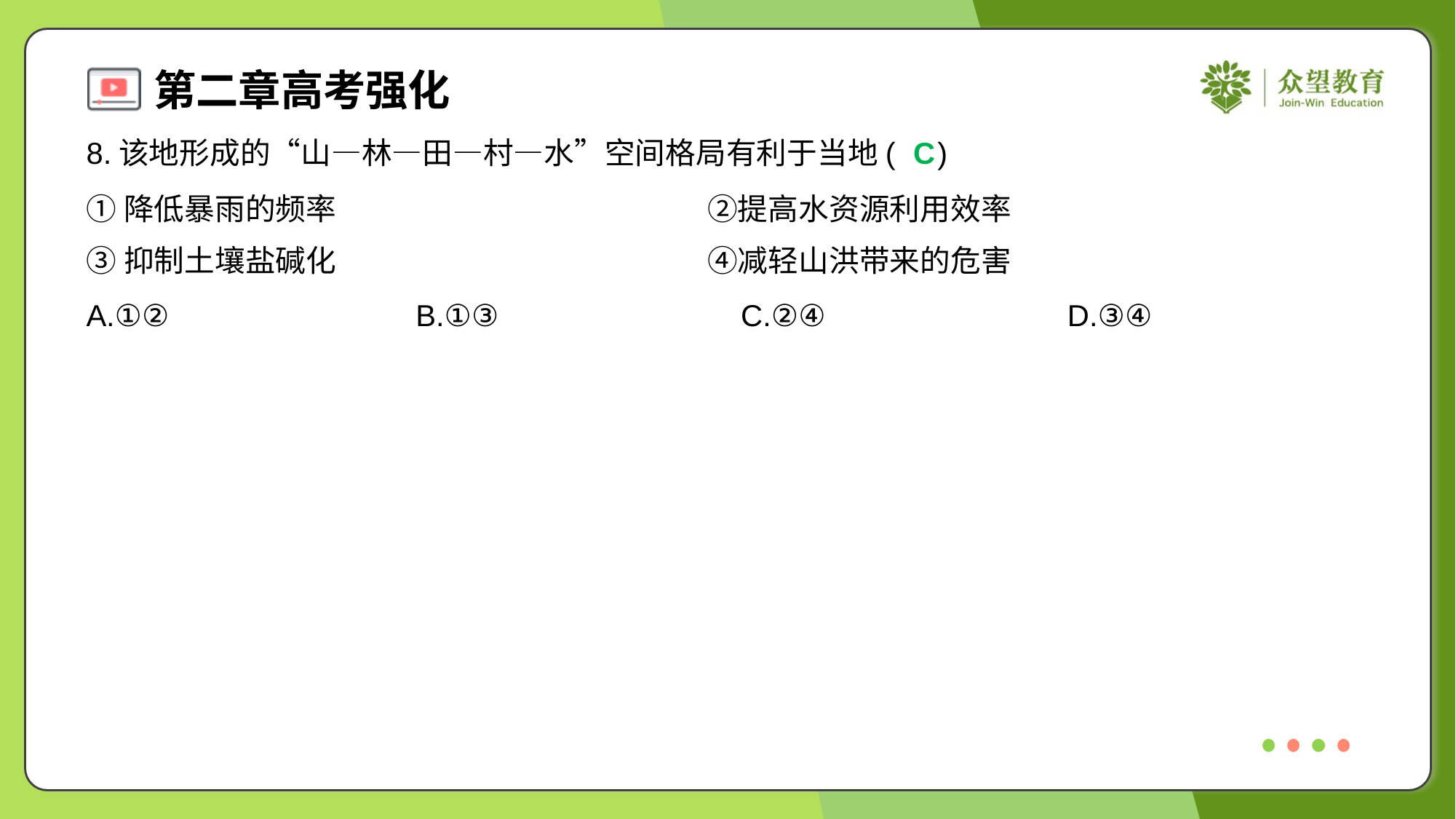

8.该地形成的“山—林—田—村—水”空间格局有利于当地(     )
C
①降低暴雨的频率	②提高水资源利用效率
③抑制土壤盐碱化	④减轻山洪带来的危害
A.①②	B.①③	C.②④	D.③④